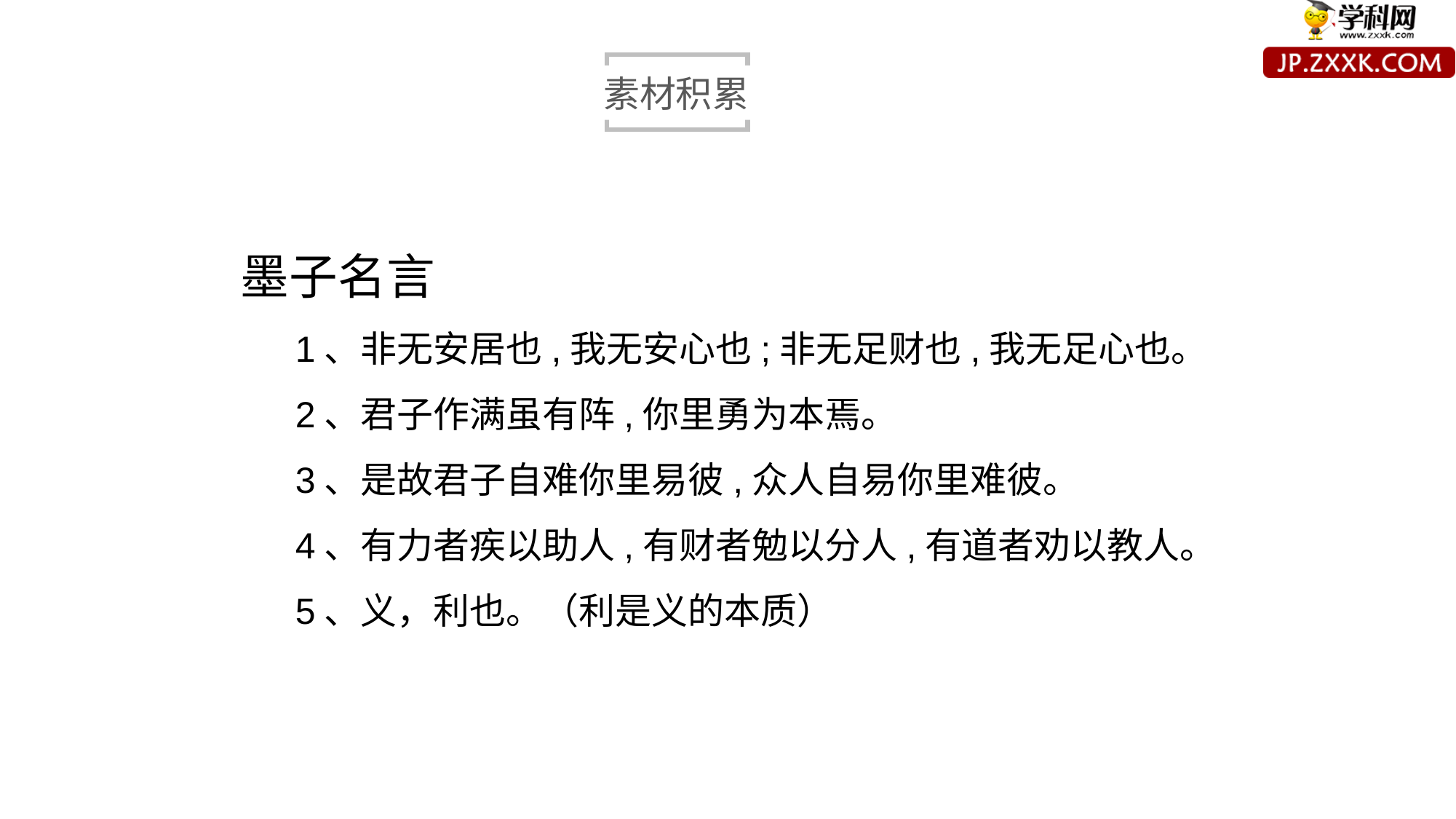

素材积累
墨子名言
1、非无安居也,我无安心也;非无足财也,我无足心也。
2、君子作满虽有阵,你里勇为本焉。
3、是故君子自难你里易彼,众人自易你里难彼。
4、有力者疾以助人,有财者勉以分人,有道者劝以教人。
5、义，利也。（利是义的本质）